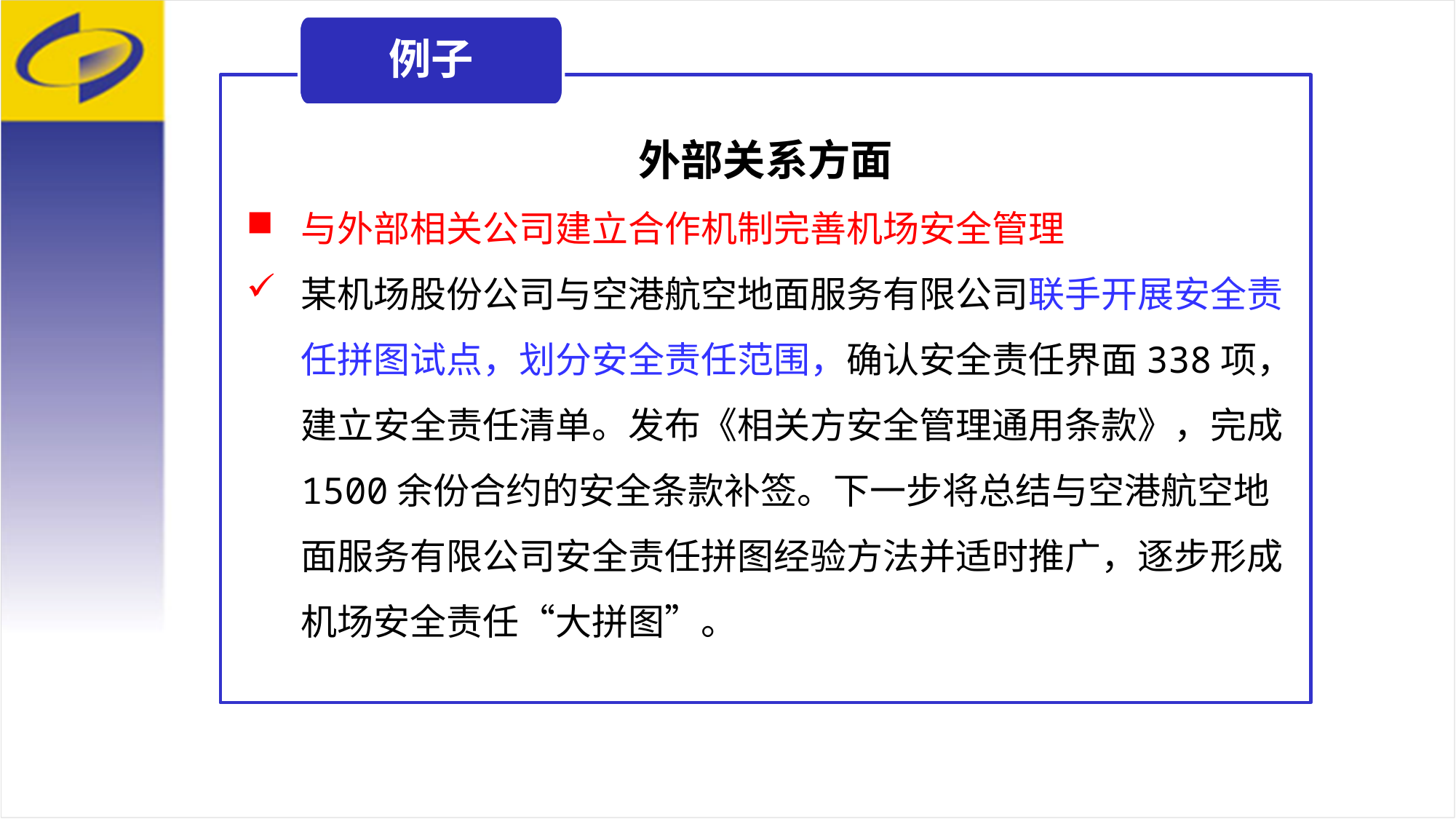

例子
外部关系方面
与外部相关公司建立合作机制完善机场安全管理
某机场股份公司与空港航空地面服务有限公司联手开展安全责任拼图试点，划分安全责任范围，确认安全责任界面338项，建立安全责任清单。发布《相关方安全管理通用条款》，完成1500余份合约的安全条款补签。下一步将总结与空港航空地面服务有限公司安全责任拼图经验方法并适时推广，逐步形成机场安全责任“大拼图”。

46